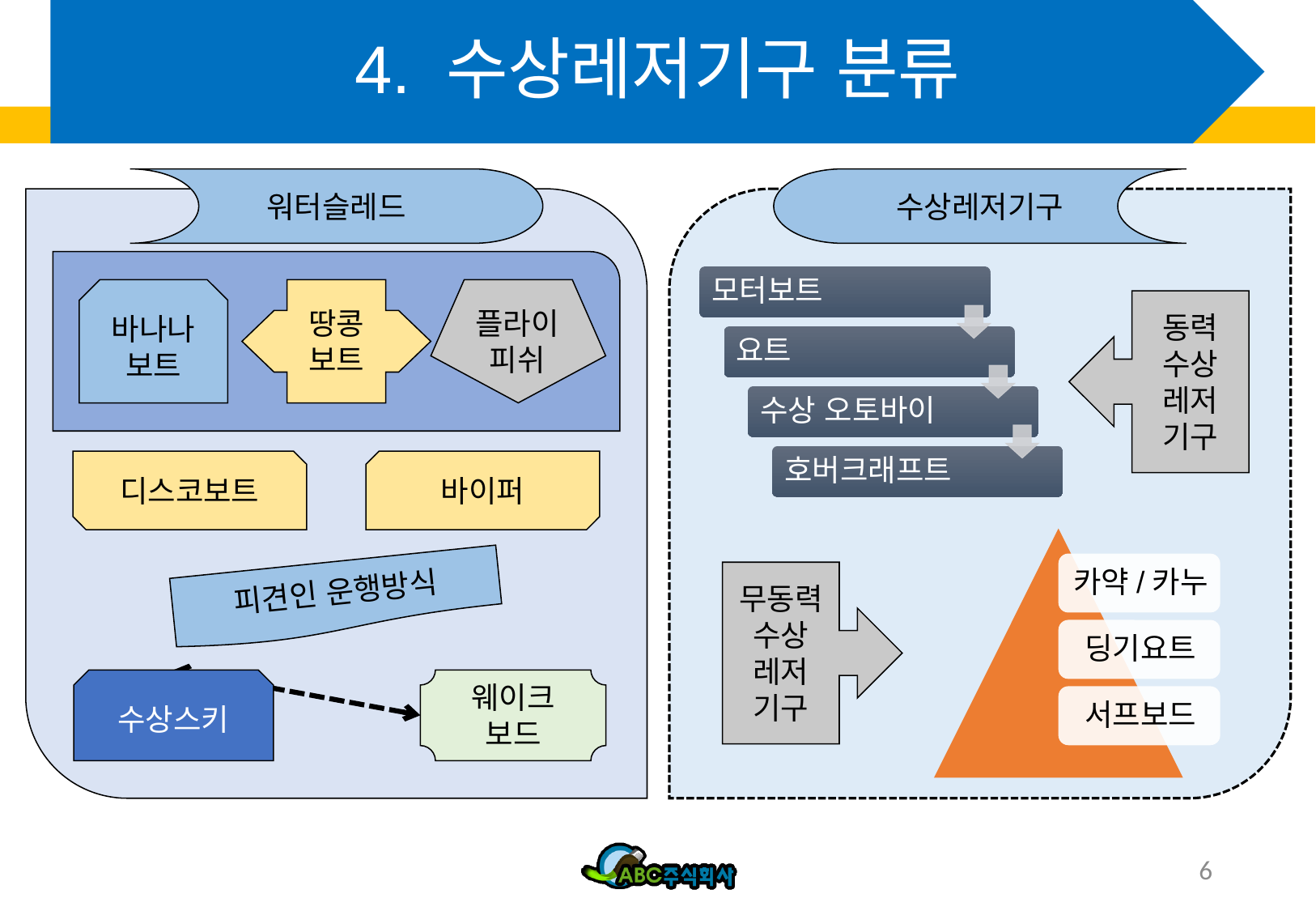

# 4. 수상레저기구 분류
워터슬레드
수상레저기구

모터보트
요트
수상 오토바이
호버크래프트

바나나보트
땅콩
보트

동력
수상
레저
기구
플라이피쉬
디스코보트
바이퍼
카약/카누
딩기요트
서프보드
피견인 운행방식
무동력 수상
레저
기구
수상스키
웨이크
보드
6